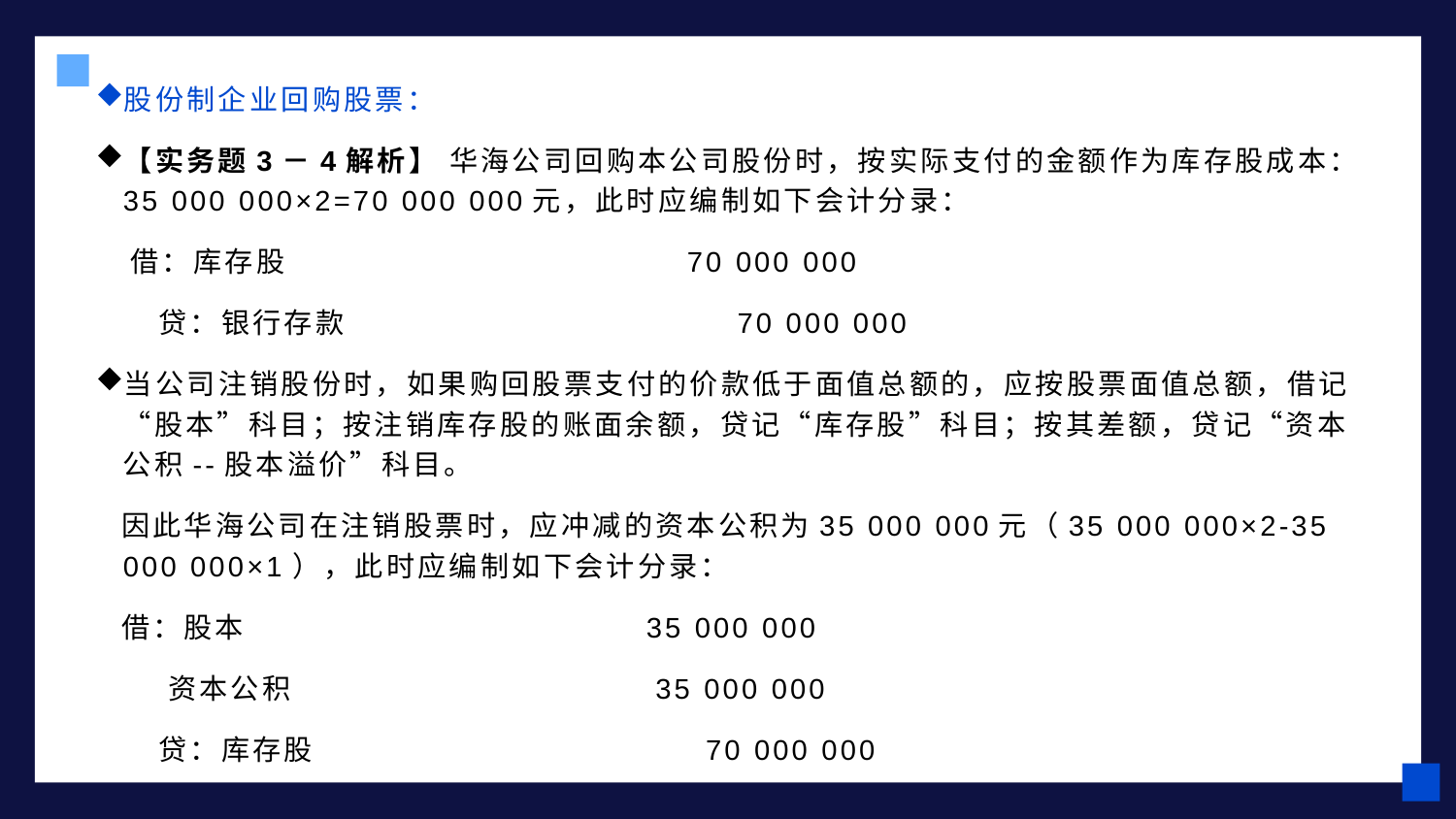

股份制企业回购股票：
【实务题3－4解析】 华海公司回购本公司股份时，按实际支付的金额作为库存股成本：35 000 000×2=70 000 000元，此时应编制如下会计分录：
   借：库存股                                          70 000 000
      贷：银行存款                                         70 000 000
当公司注销股份时，如果购回股票支付的价款低于面值总额的，应按股票面值总额，借记“股本”科目；按注销库存股的账面余额，贷记“库存股”科目；按其差额，贷记“资本公积--股本溢价”科目。
  因此华海公司在注销股票时，应冲减的资本公积为35 000 000元（35 000 000×2-35 000 000×1），此时应编制如下会计分录：
  借：股本                                          35 000 000
       资本公积                                      35 000 000
      贷：库存股                                         70 000 000